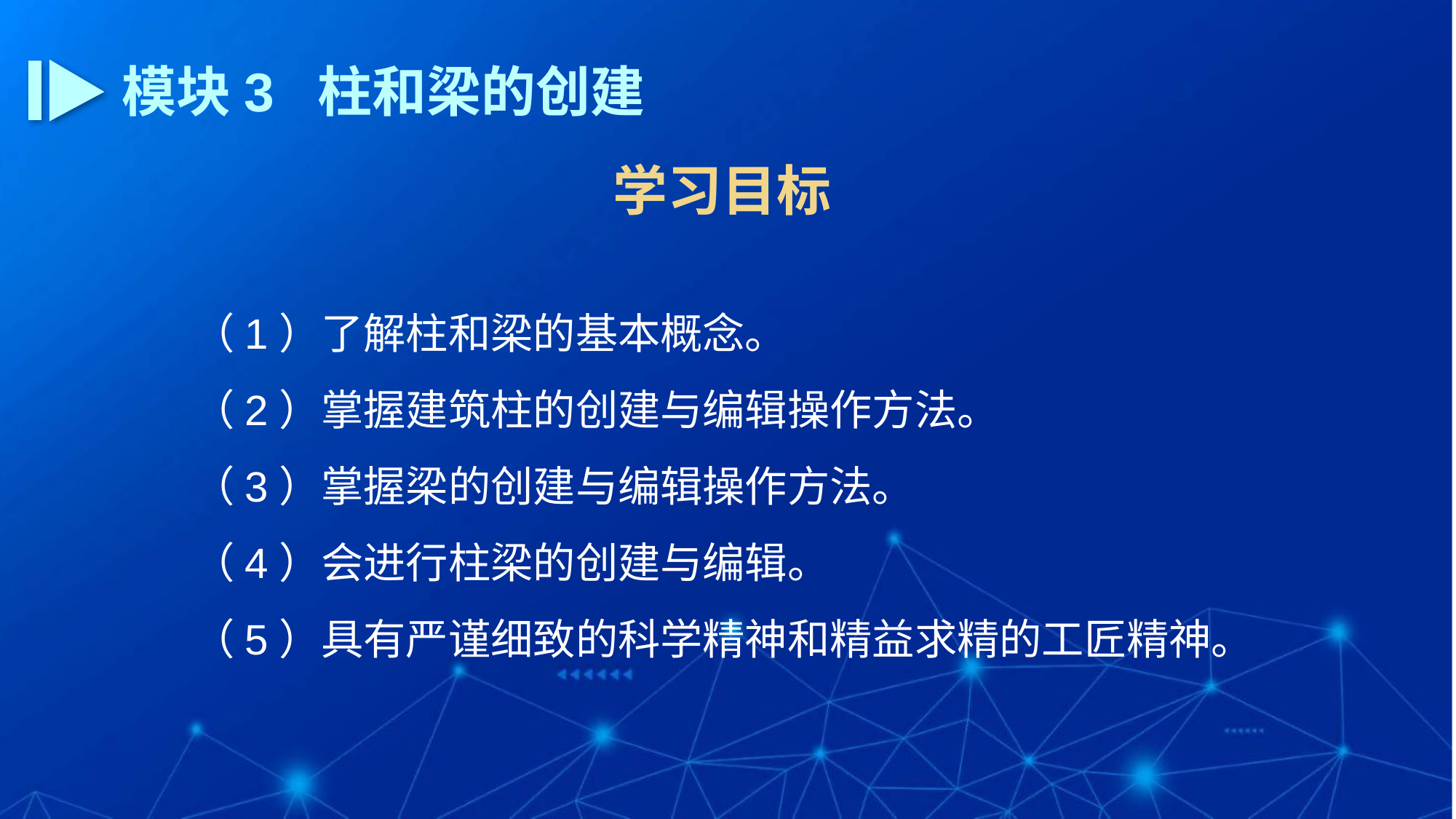

模块3  柱和梁的创建

学习目标
（1）了解柱和梁的基本概念。
（2）掌握建筑柱的创建与编辑操作方法。
（3）掌握梁的创建与编辑操作方法。
（4）会进行柱梁的创建与编辑。
（5）具有严谨细致的科学精神和精益求精的工匠精神。